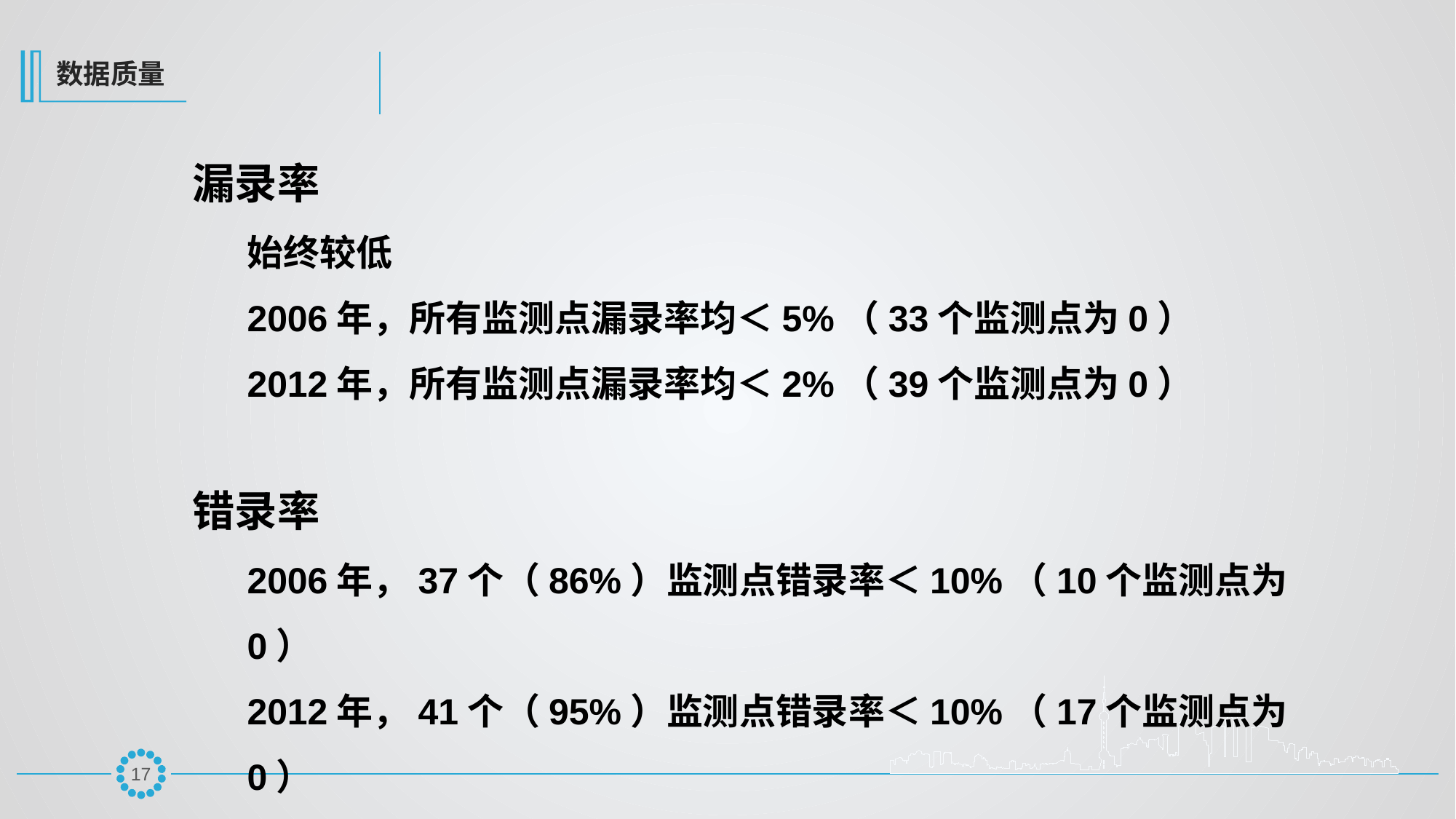

数据质量
漏录率
始终较低
2006年，所有监测点漏录率均＜5%（33个监测点为0）
2012年，所有监测点漏录率均＜2%（39个监测点为0）

错录率
2006年，37个（86%）监测点错录率＜10%（10个监测点为0）
2012年，41个（95%）监测点错录率＜10%（17个监测点为0）
17